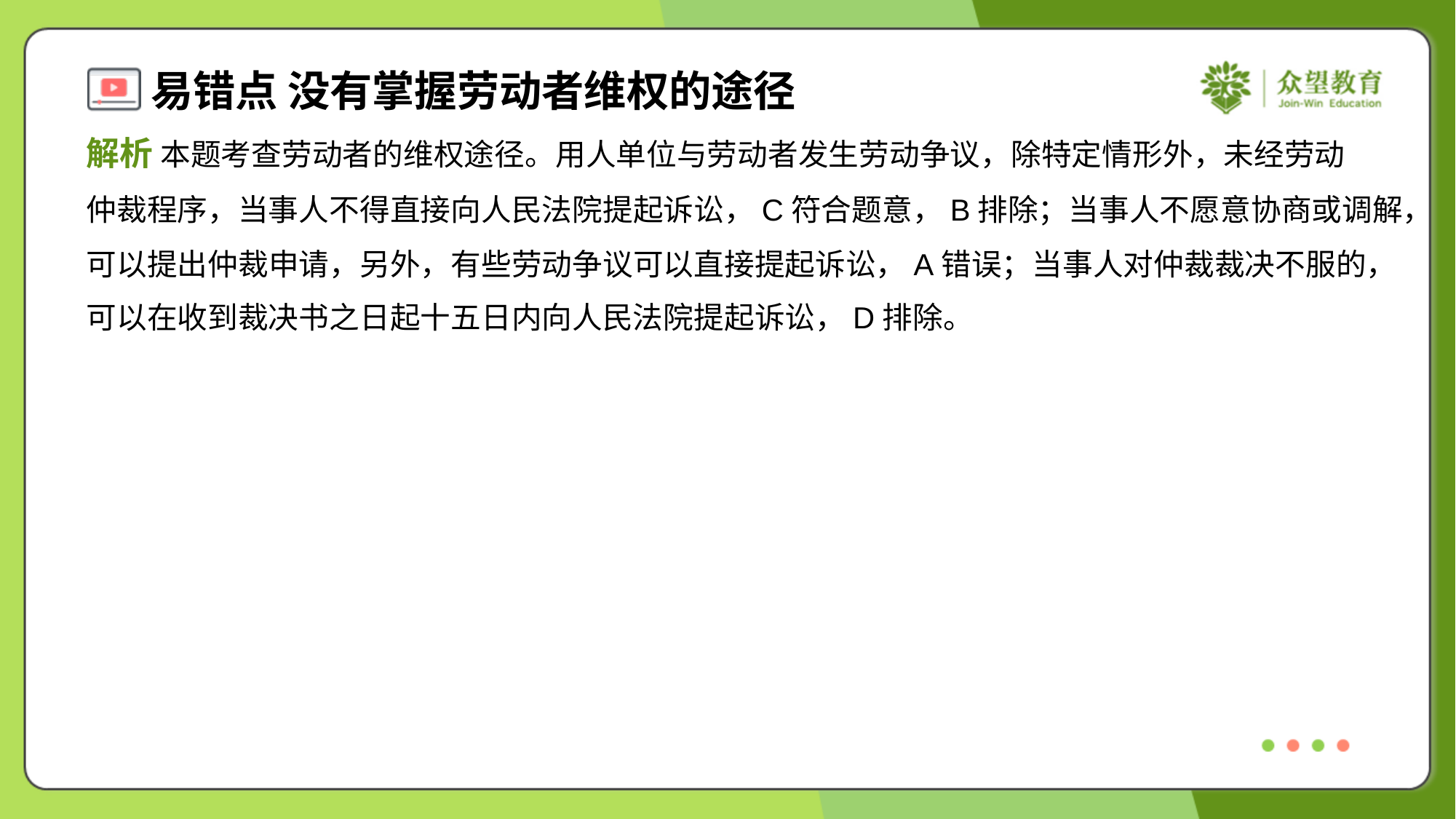

解析 本题考查劳动者的维权途径。用人单位与劳动者发生劳动争议，除特定情形外，未经劳动
仲裁程序，当事人不得直接向人民法院提起诉讼，C符合题意，B排除；当事人不愿意协商或调解，
可以提出仲裁申请，另外，有些劳动争议可以直接提起诉讼，A错误；当事人对仲裁裁决不服的，
可以在收到裁决书之日起十五日内向人民法院提起诉讼，D排除。